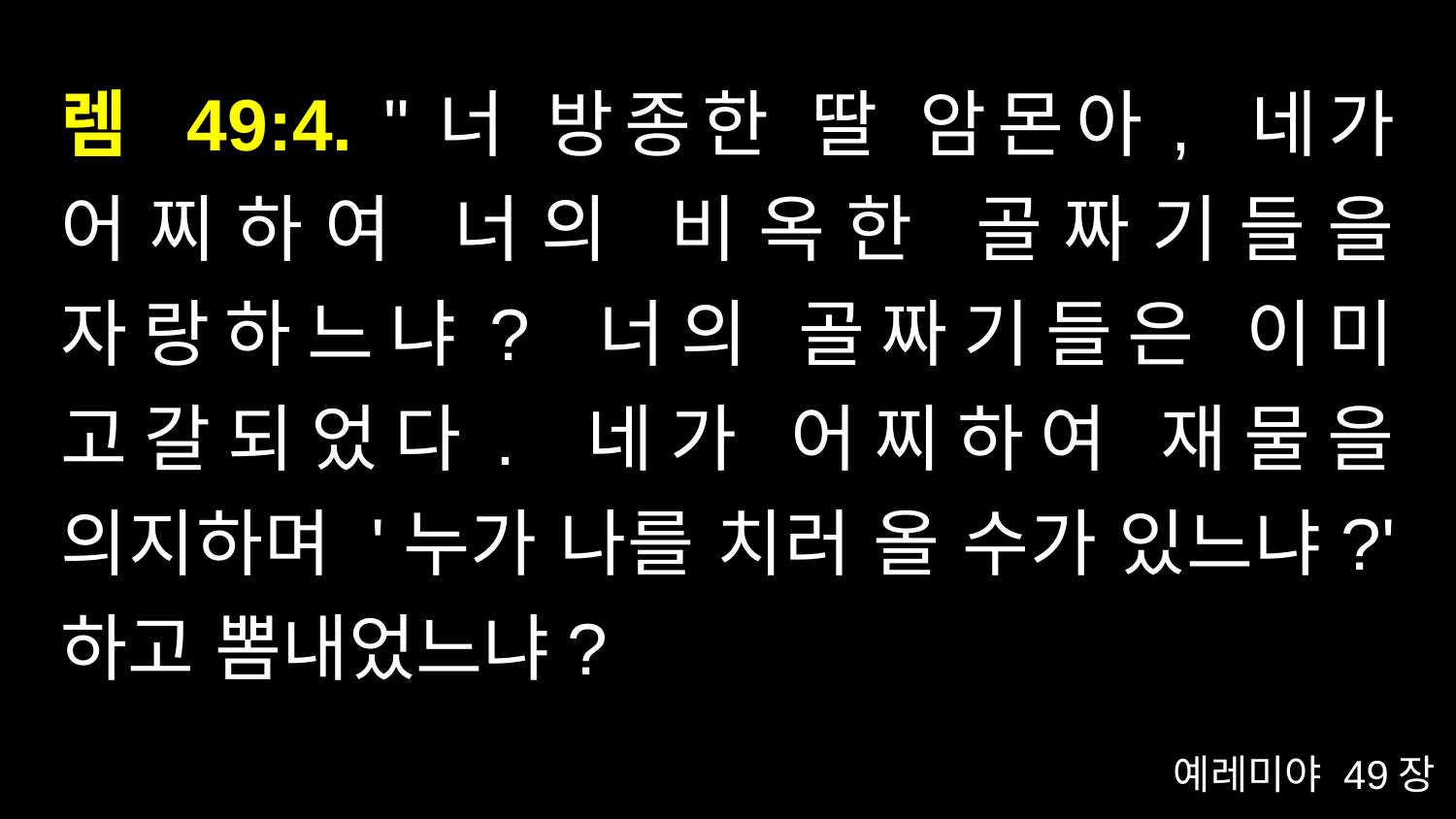

# 렘 49:4. "너 방종한 딸 암몬아, 네가 어찌하여 너의 비옥한 골짜기들을 자랑하느냐? 너의 골짜기들은 이미 고갈되었다. 네가 어찌하여 재물을 의지하며 '누가 나를 치러 올 수가 있느냐?' 하고 뽐내었느냐?
예레미야 49장